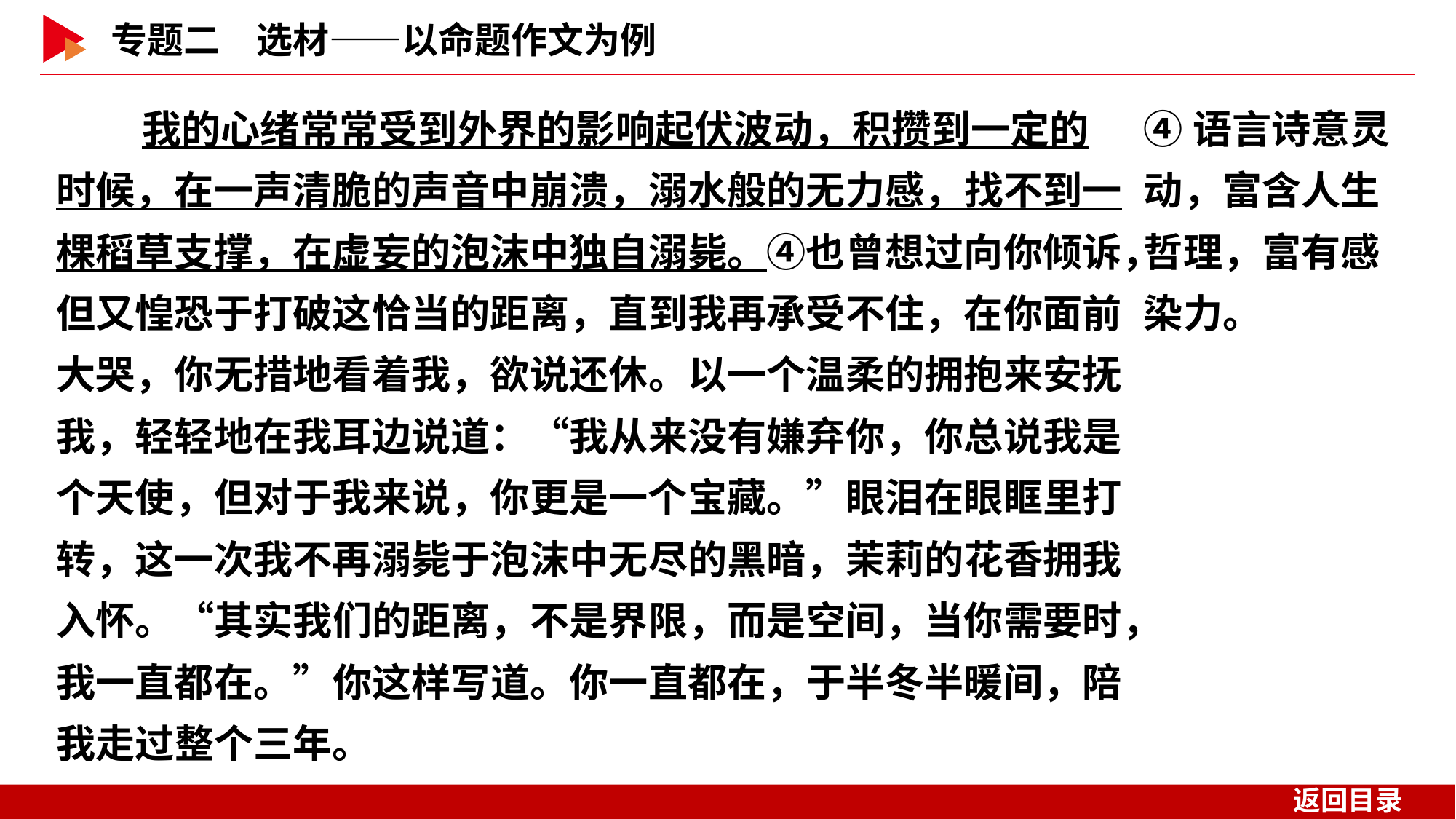

我的心绪常常受到外界的影响起伏波动，积攒到一定的时候，在一声清脆的声音中崩溃，溺水般的无力感，找不到一棵稻草支撑，在虚妄的泡沫中独自溺毙。④也曾想过向你倾诉，但又惶恐于打破这恰当的距离，直到我再承受不住，在你面前大哭，你无措地看着我，欲说还休。以一个温柔的拥抱来安抚我，轻轻地在我耳边说道：“我从来没有嫌弃你，你总说我是个天使，但对于我来说，你更是一个宝藏。”眼泪在眼眶里打转，这一次我不再溺毙于泡沫中无尽的黑暗，茉莉的花香拥我入怀。“其实我们的距离，不是界限，而是空间，当你需要时，我一直都在。”你这样写道。你一直都在，于半冬半暖间，陪我走过整个三年。
④语言诗意灵动，富含人生哲理，富有感染力。